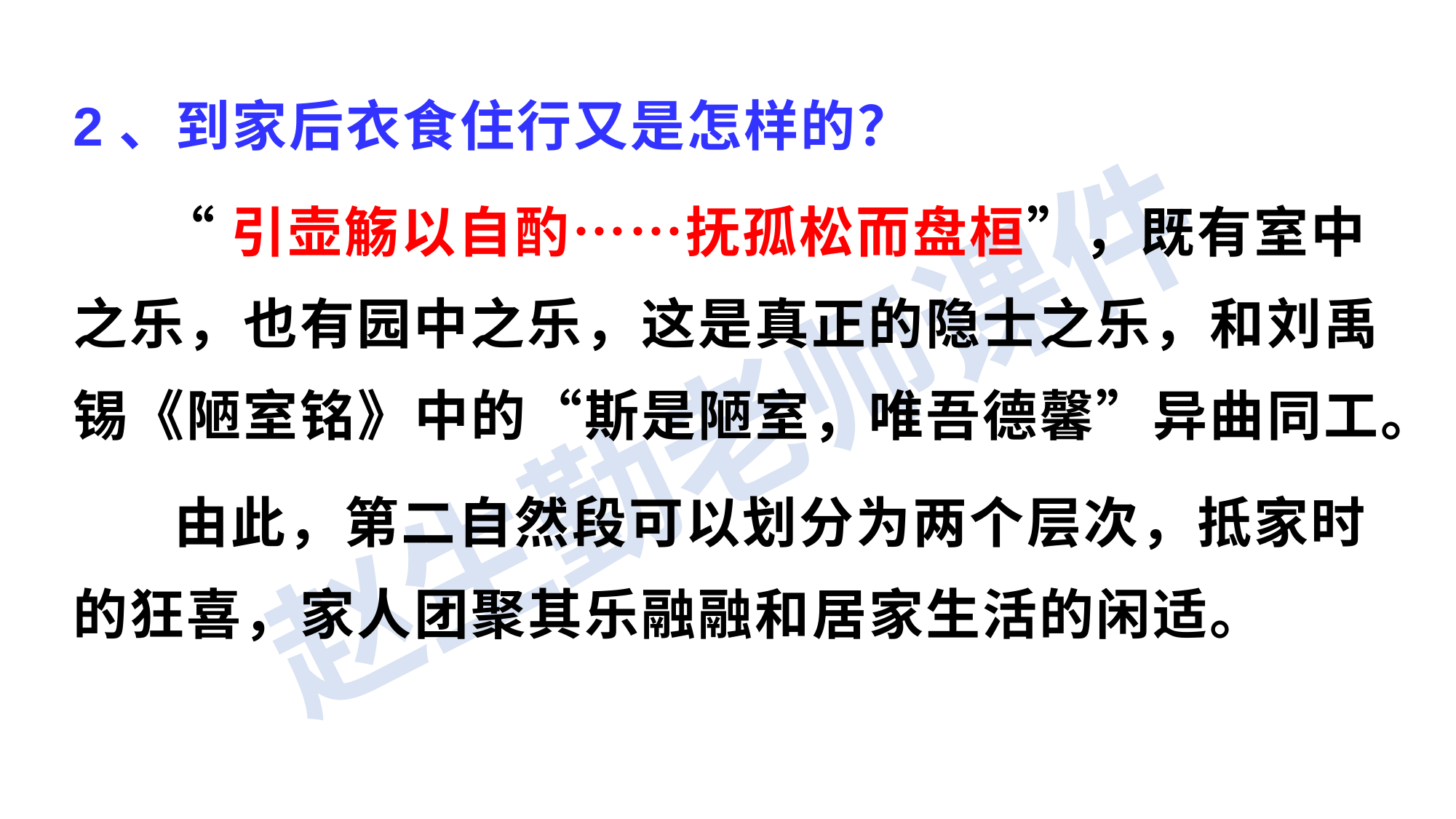

2、到家后衣食住行又是怎样的？
      “引壶觞以自酌……抚孤松而盘桓”，既有室中之乐，也有园中之乐，这是真正的隐士之乐，和刘禹锡《陋室铭》中的“斯是陋室，唯吾德馨”异曲同工。
      由此，第二自然段可以划分为两个层次，抵家时的狂喜，家人团聚其乐融融和居家生活的闲适。